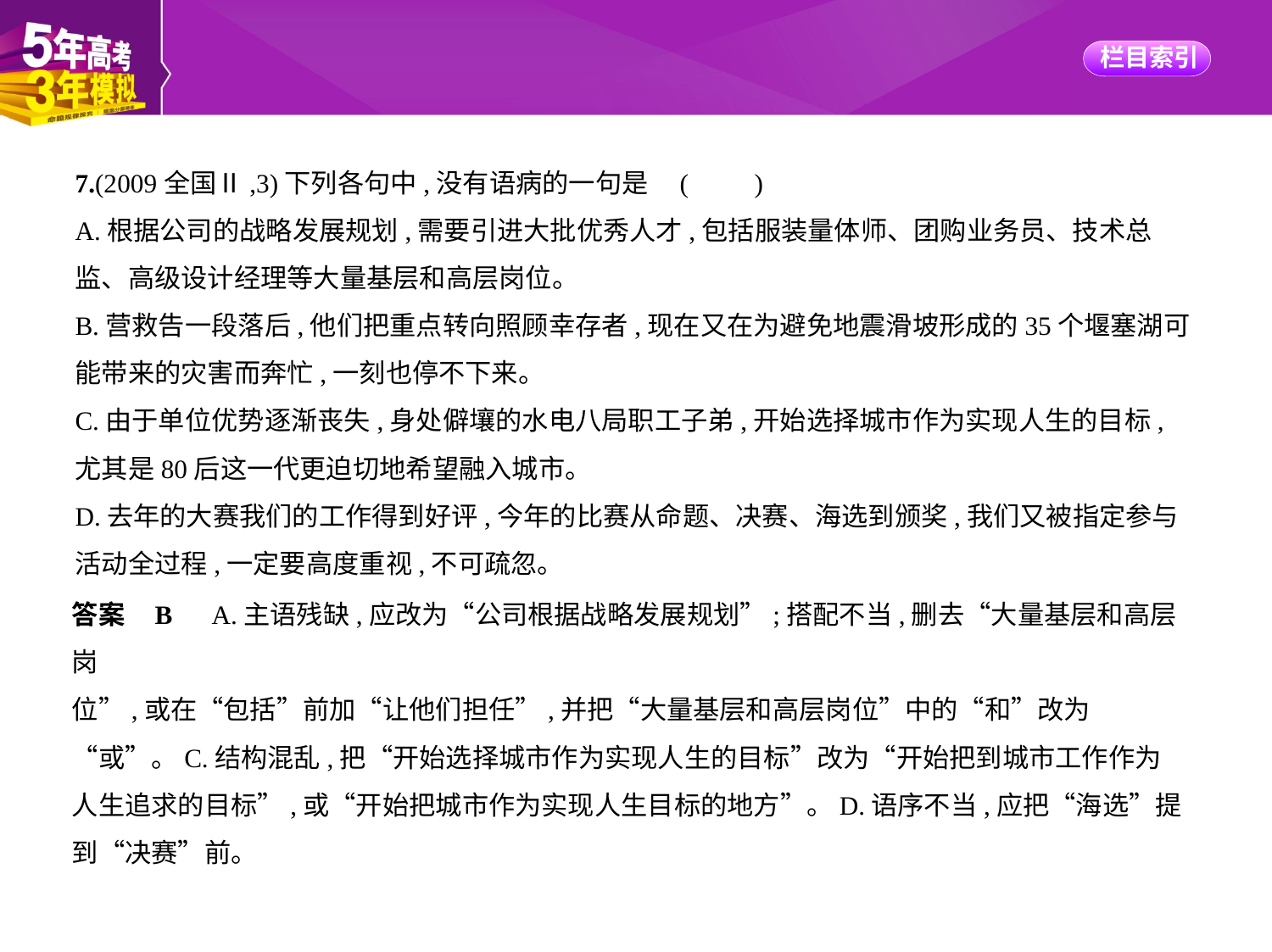

7.(2009全国Ⅱ,3)下列各句中,没有语病的一句是 (　　)
A.根据公司的战略发展规划,需要引进大批优秀人才,包括服装量体师、团购业务员、技术总
监、高级设计经理等大量基层和高层岗位。
B.营救告一段落后,他们把重点转向照顾幸存者,现在又在为避免地震滑坡形成的35个堰塞湖可
能带来的灾害而奔忙,一刻也停不下来。
C.由于单位优势逐渐丧失,身处僻壤的水电八局职工子弟,开始选择城市作为实现人生的目标,
尤其是80后这一代更迫切地希望融入城市。
D.去年的大赛我们的工作得到好评,今年的比赛从命题、决赛、海选到颁奖,我们又被指定参与
活动全过程,一定要高度重视,不可疏忽。
答案    B　A.主语残缺,应改为“公司根据战略发展规划”;搭配不当,删去“大量基层和高层岗
位”,或在“包括”前加“让他们担任”,并把“大量基层和高层岗位”中的“和”改为
“或”。C.结构混乱,把“开始选择城市作为实现人生的目标”改为“开始把到城市工作作为
人生追求的目标”,或“开始把城市作为实现人生目标的地方”。D.语序不当,应把“海选”提
到“决赛”前。